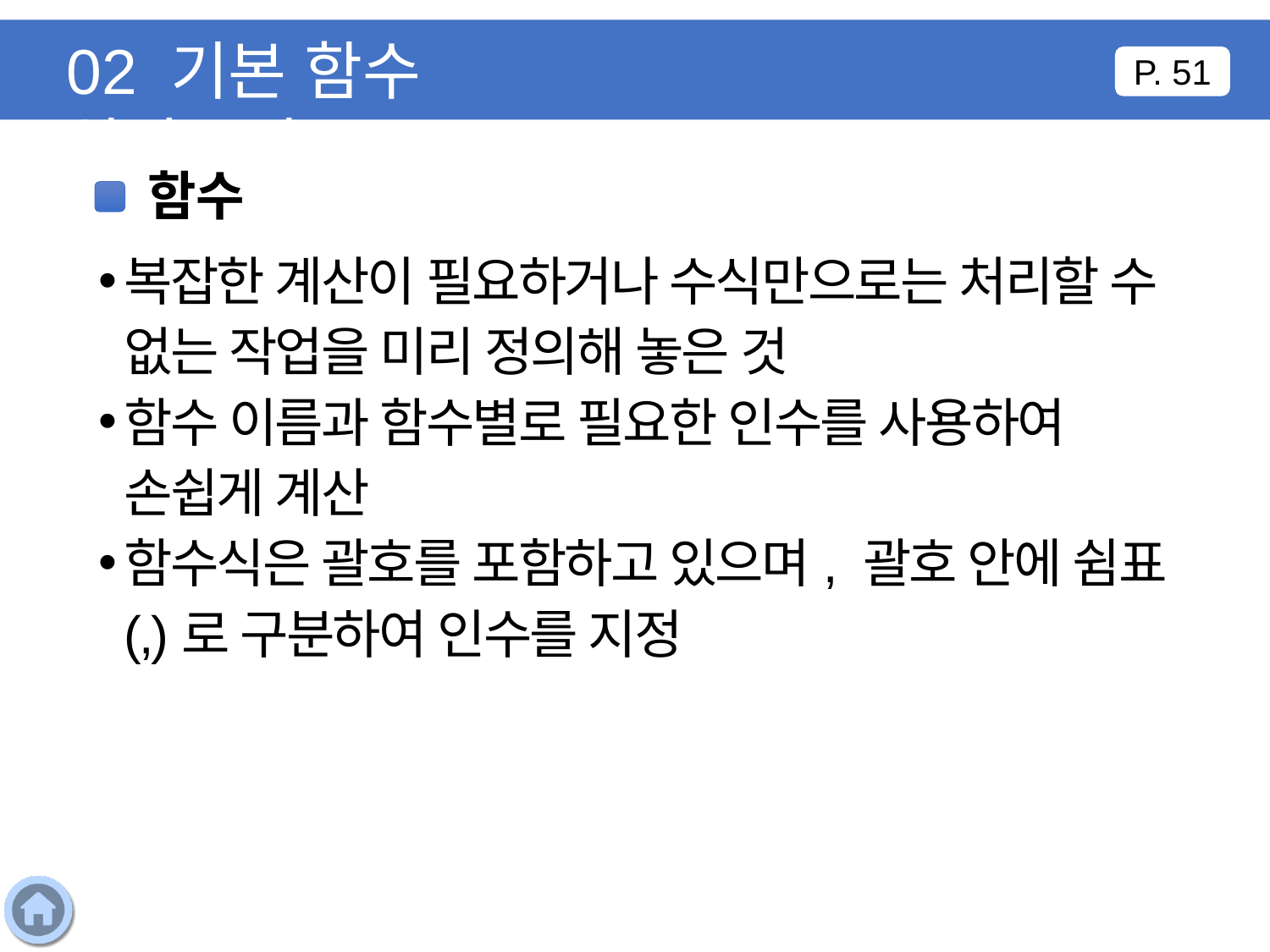

02 기본 함수 알아보기
P. 51
함수

복잡한 계산이 필요하거나 수식만으로는 처리할 수 없는 작업을 미리 정의해 놓은 것
함수 이름과 함수별로 필요한 인수를 사용하여 손쉽게 계산
함수식은 괄호를 포함하고 있으며, 괄호 안에 쉼표(,)로 구분하여 인수를 지정